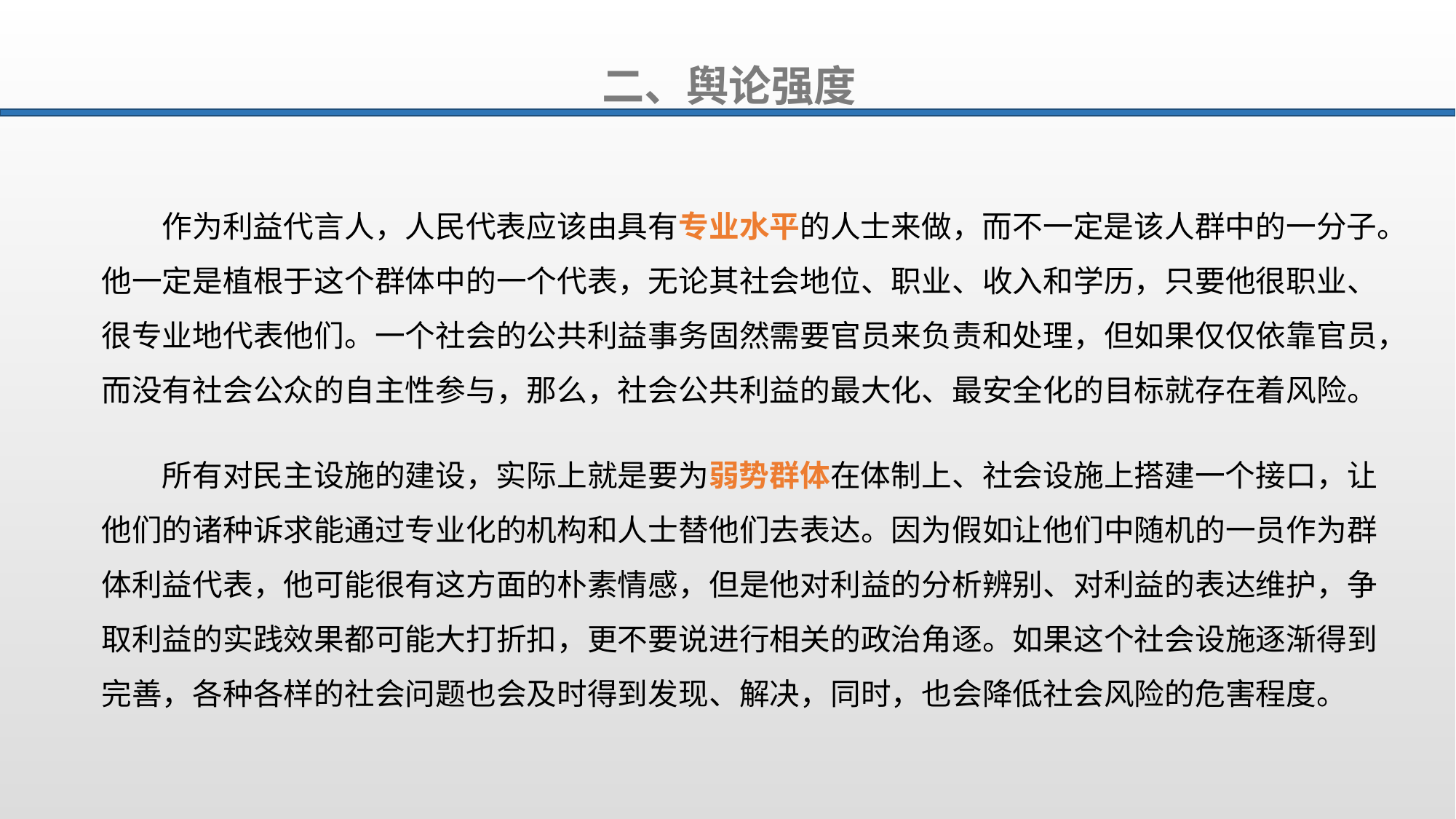

二、舆论强度

作为利益代言人，人民代表应该由具有专业水平的人士来做，而不一定是该人群中的一分子。他一定是植根于这个群体中的一个代表，无论其社会地位、职业、收入和学历，只要他很职业、很专业地代表他们。一个社会的公共利益事务固然需要官员来负责和处理，但如果仅仅依靠官员，而没有社会公众的自主性参与，那么，社会公共利益的最大化、最安全化的目标就存在着风险。
所有对民主设施的建设，实际上就是要为弱势群体在体制上、社会设施上搭建一个接口，让他们的诸种诉求能通过专业化的机构和人士替他们去表达。因为假如让他们中随机的一员作为群体利益代表，他可能很有这方面的朴素情感，但是他对利益的分析辨别、对利益的表达维护，争取利益的实践效果都可能大打折扣，更不要说进行相关的政治角逐。如果这个社会设施逐渐得到完善，各种各样的社会问题也会及时得到发现、解决，同时，也会降低社会风险的危害程度。